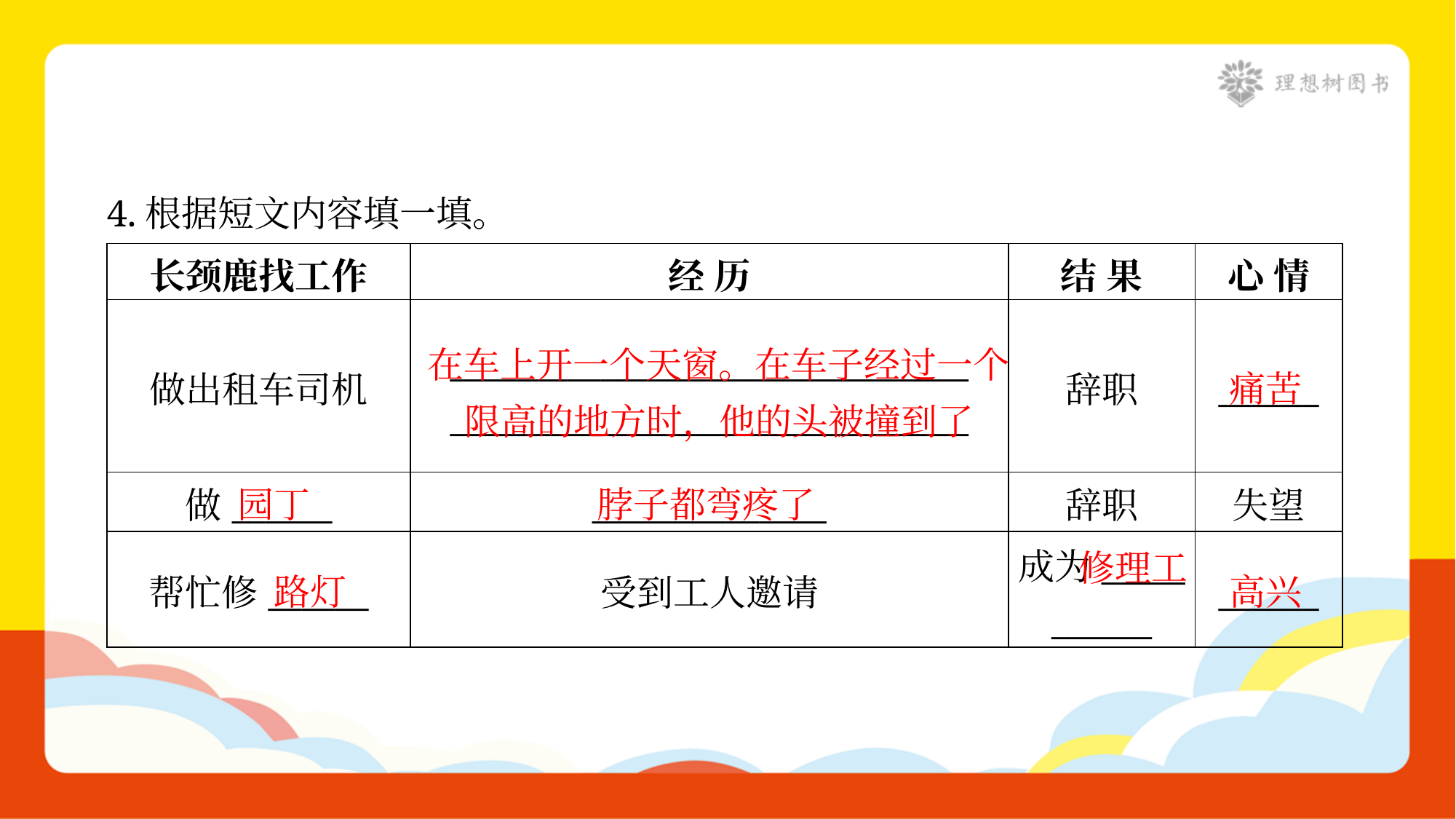

4.根据短文内容填一填。
| 长颈鹿找工作 | 经 历 | 结 果 | 心 情 |
| --- | --- | --- | --- |
| 做出租车司机 | \_\_\_\_\_\_\_\_\_\_\_\_\_\_\_\_\_\_\_\_\_\_\_\_\_\_\_\_\_\_\_ \_\_\_\_\_\_\_\_\_\_\_\_\_\_\_\_\_\_\_\_\_\_\_\_\_\_\_\_\_\_\_ | 辞职 | \_\_\_\_\_\_ |
| 做\_\_\_\_\_\_ | \_\_\_\_\_\_\_\_\_\_\_\_\_\_ | 辞职 | 失望 |
| 帮忙修\_\_\_\_\_\_ | 受到工人邀请 | 成为\_\_\_\_\_ \_\_\_\_\_\_ | \_\_\_\_\_\_ |
在车上开一个天窗。在车子经过一个限高的地方时，他的头被撞到了
痛苦
园丁
脖子都弯疼了
     修理工
路灯
高兴